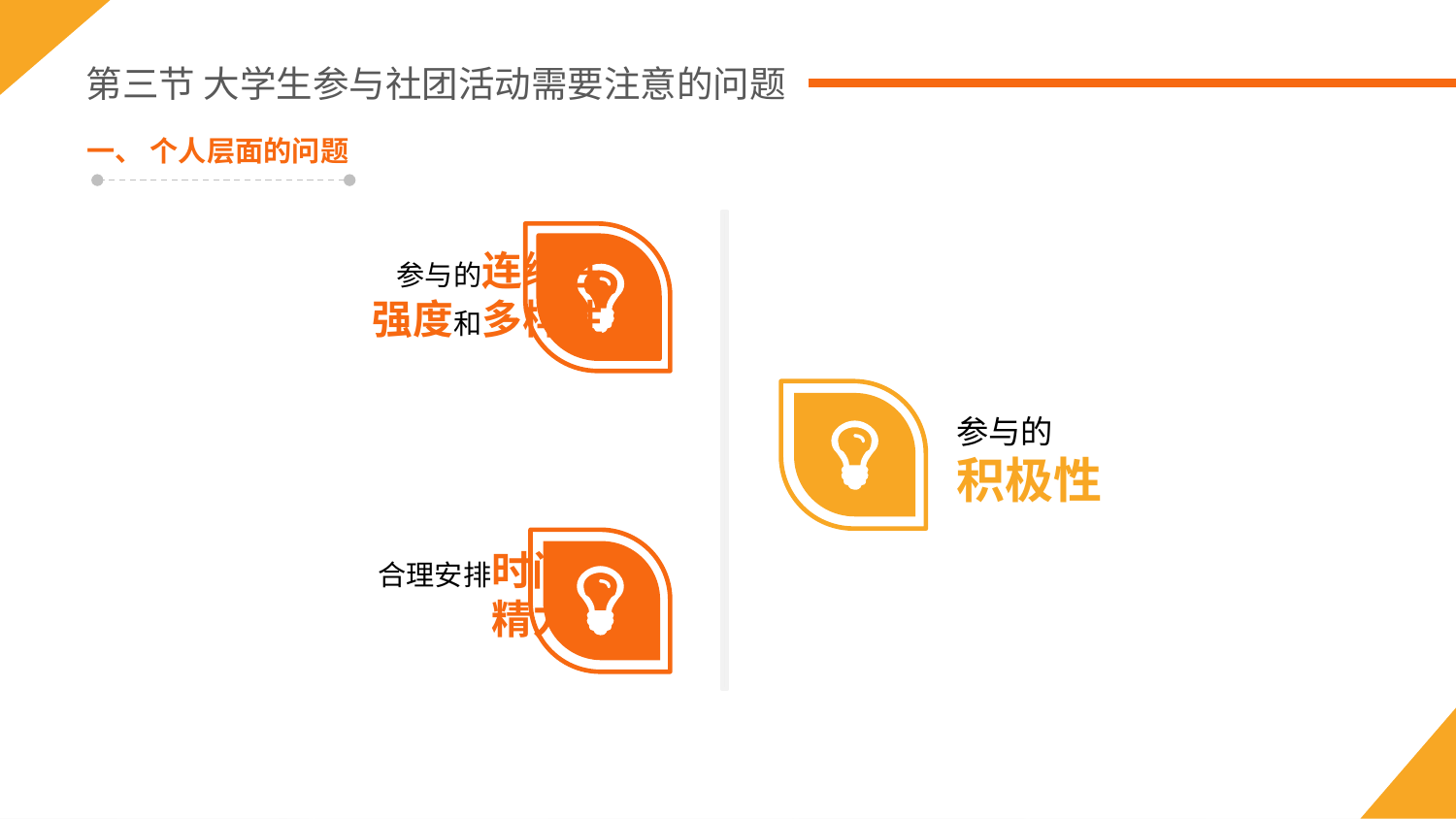

第三节 大学生参与社团活动需要注意的问题
一、 个人层面的问题

参与的连续性
强度和多样性

参与的
积极性
合理安排时间
精力